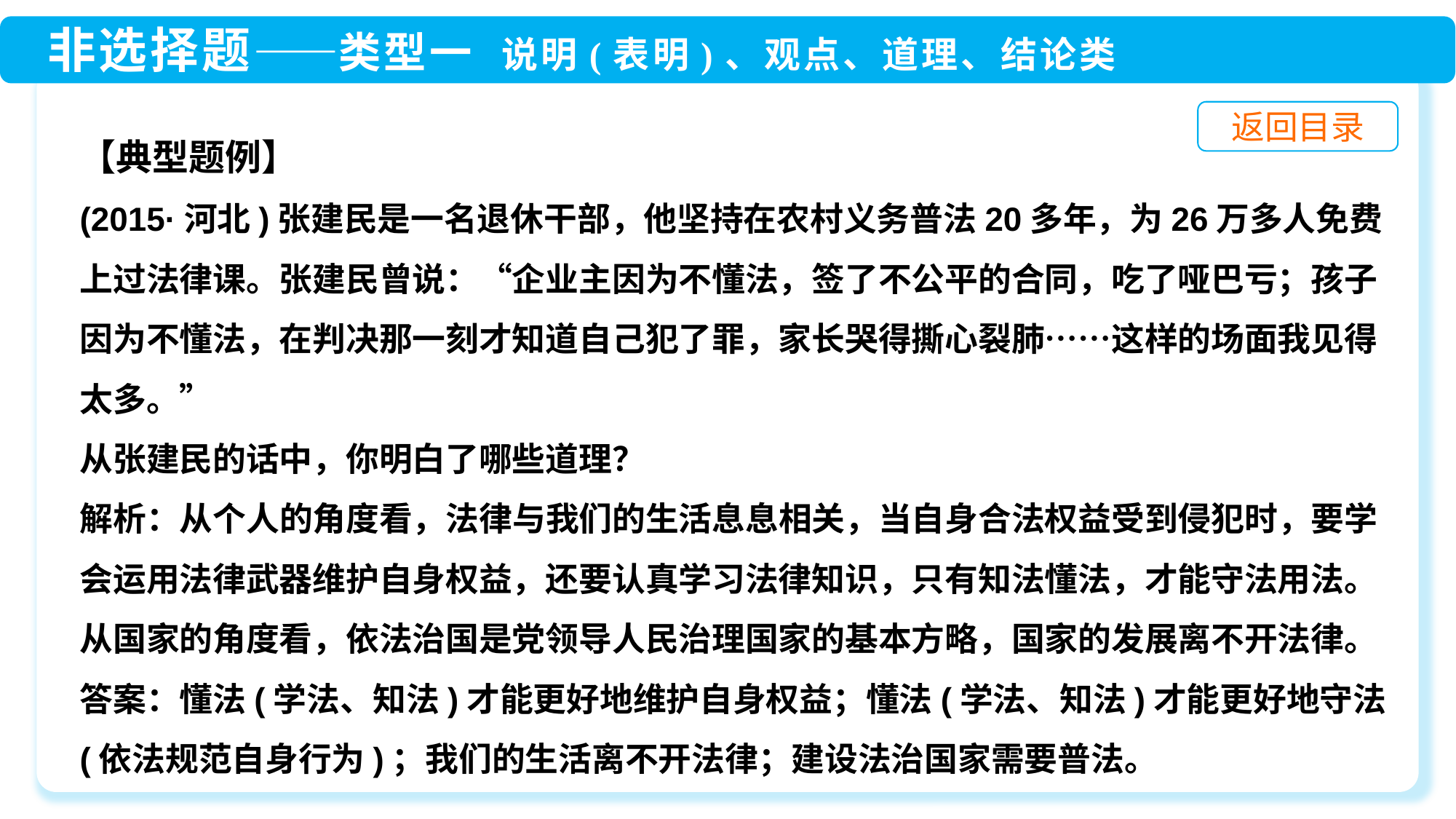

【典型题例】
(2015·河北)张建民是一名退休干部，他坚持在农村义务普法20多年，为26万多人免费上过法律课。张建民曾说：“企业主因为不懂法，签了不公平的合同，吃了哑巴亏；孩子因为不懂法，在判决那一刻才知道自己犯了罪，家长哭得撕心裂肺……这样的场面我见得太多。”
从张建民的话中，你明白了哪些道理？
解析：从个人的角度看，法律与我们的生活息息相关，当自身合法权益受到侵犯时，要学会运用法律武器维护自身权益，还要认真学习法律知识，只有知法懂法，才能守法用法。从国家的角度看，依法治国是党领导人民治理国家的基本方略，国家的发展离不开法律。
答案：懂法(学法、知法)才能更好地维护自身权益；懂法(学法、知法)才能更好地守法(依法规范自身行为)；我们的生活离不开法律；建设法治国家需要普法。